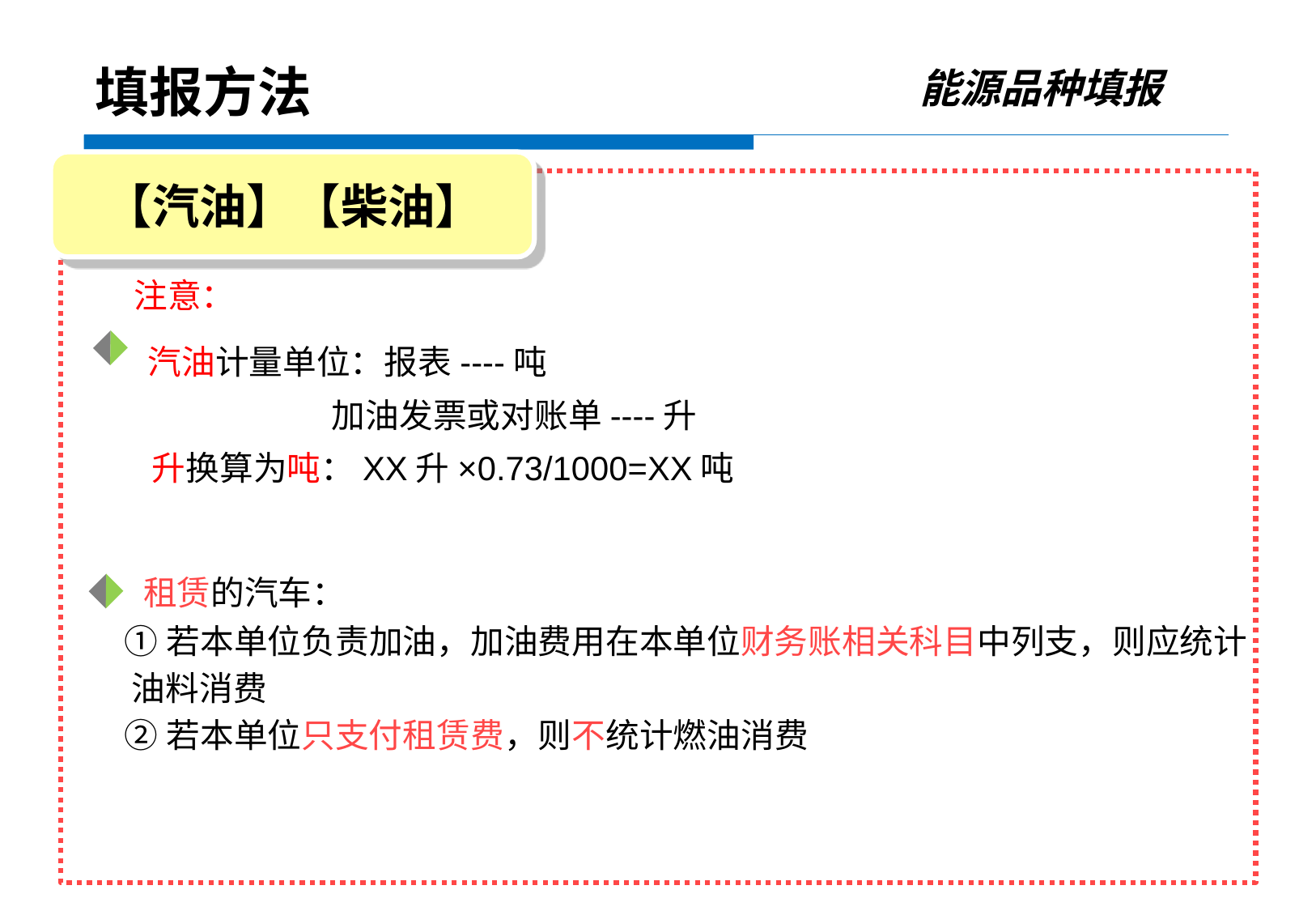

能源品种填报
填报方法

【汽油】【柴油】

 注意：
 汽油计量单位：报表----吨
                          加油发票或对账单----升
  升换算为吨：XX升×0.73/1000=XX吨

 租赁的汽车：
①若本单位负责加油，加油费用在本单位财务账相关科目中列支，则应统计   油料消费
②若本单位只支付租赁费，则不统计燃油消费